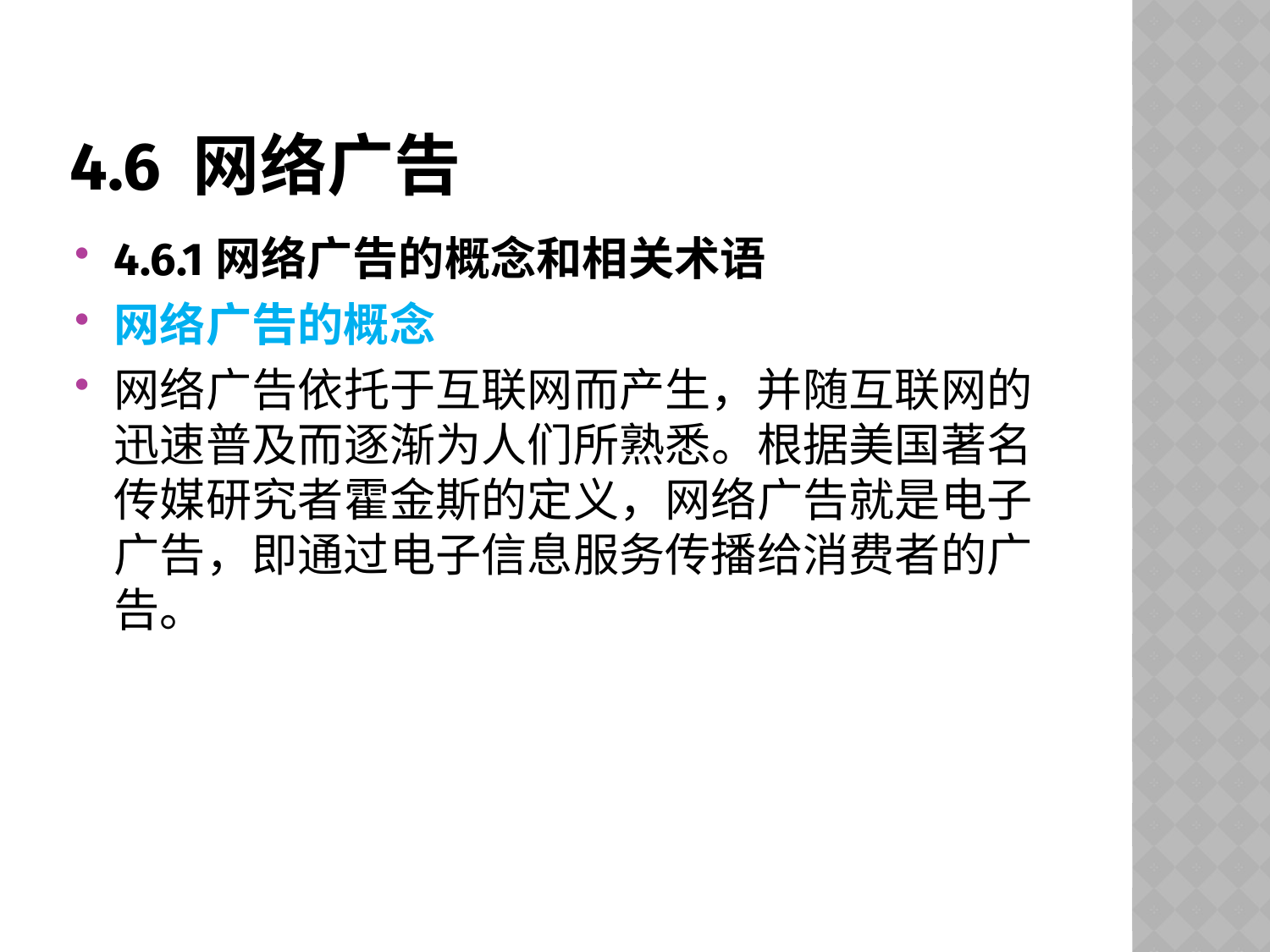

# 4.6 网络广告
4.6.1网络广告的概念和相关术语
网络广告的概念
网络广告依托于互联网而产生，并随互联网的迅速普及而逐渐为人们所熟悉。根据美国著名传媒研究者霍金斯的定义，网络广告就是电子广告，即通过电子信息服务传播给消费者的广告。